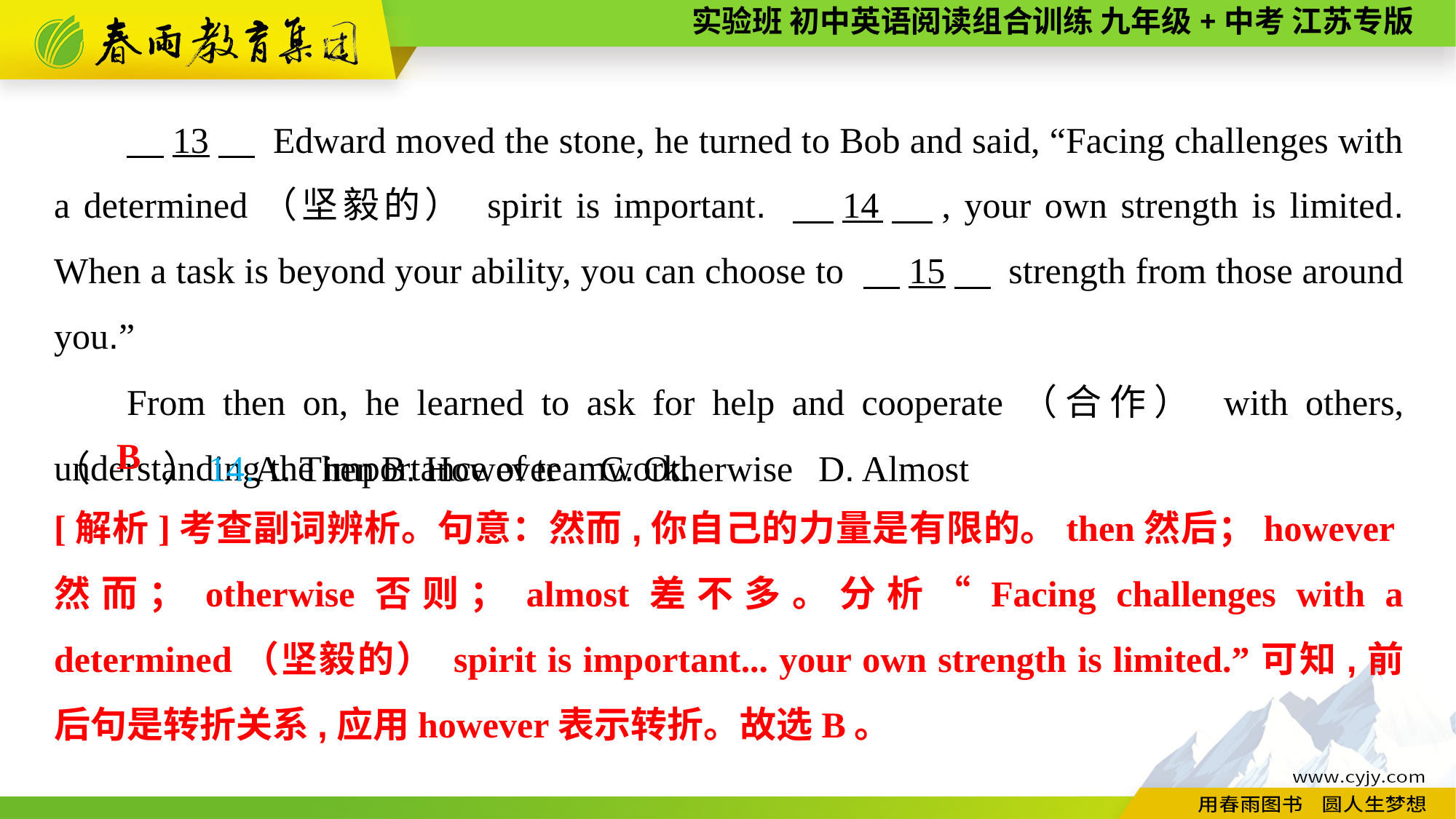

13　 Edward moved the stone, he turned to Bob and said, “Facing challenges with a determined（坚毅的） spirit is important. 　14　, your own strength is limited. When a task is beyond your ability, you can choose to 　15　 strength from those around you.”
From then on, he learned to ask for help and cooperate（合作） with others, understanding the importance of teamwork.
（　　）14.A. Then	B. However	C. Otherwise	D. Almost
B
[解析]考查副词辨析。句意：然而,你自己的力量是有限的。then然后；however然而；otherwise否则；almost差不多。分析“Facing challenges with a determined（坚毅的） spirit is important... your own strength is limited.”可知,前后句是转折关系,应用however表示转折。故选B。